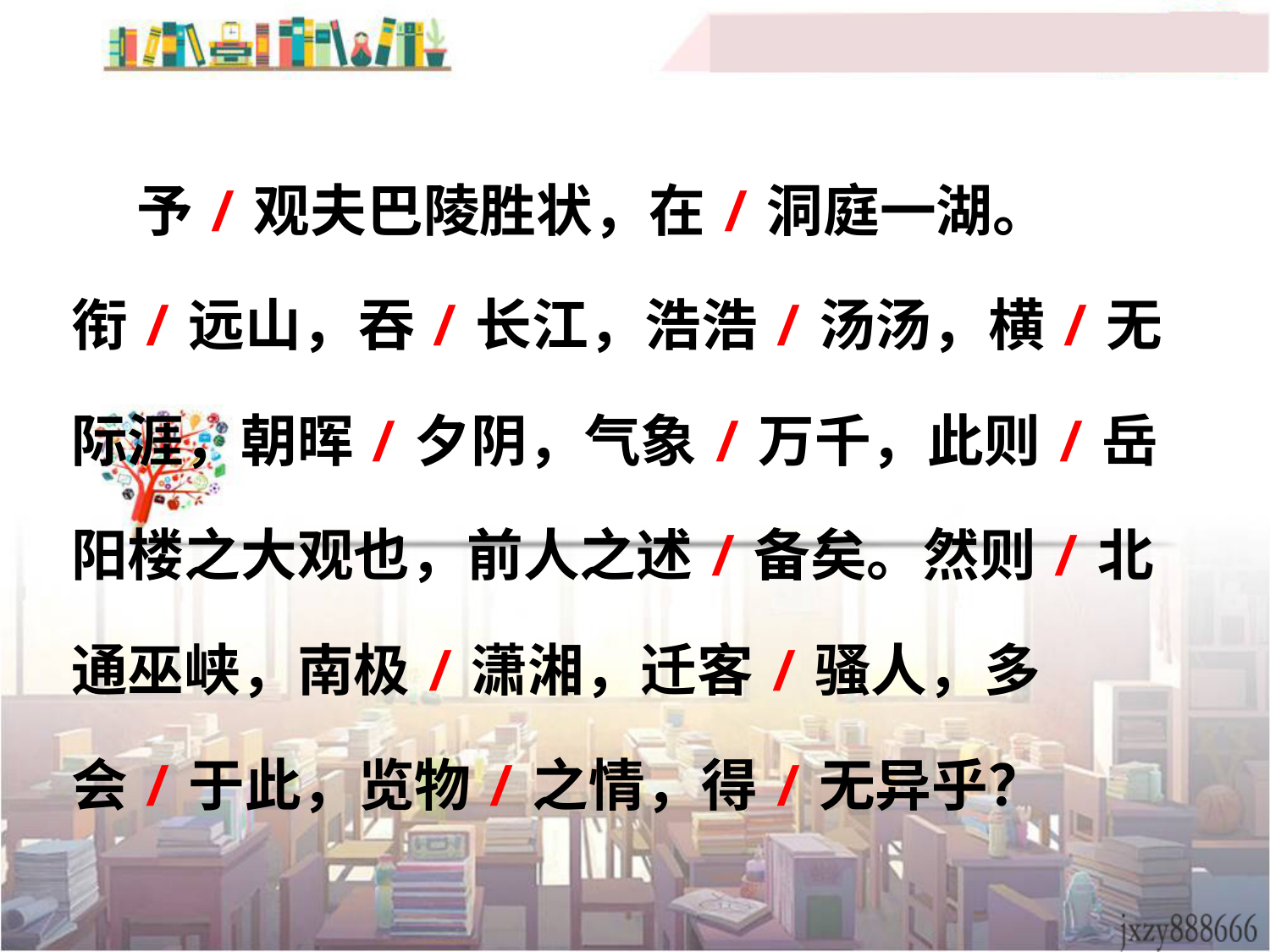

予/观夫巴陵胜状，在/洞庭一湖。衔/远山，吞/长江，浩浩/汤汤，横/无际涯，朝晖/夕阴，气象/万千，此则/岳阳楼之大观也，前人之述/备矣。然则/北通巫峡，南极/潇湘，迁客/骚人，多会/于此，览物/之情，得/无异乎？